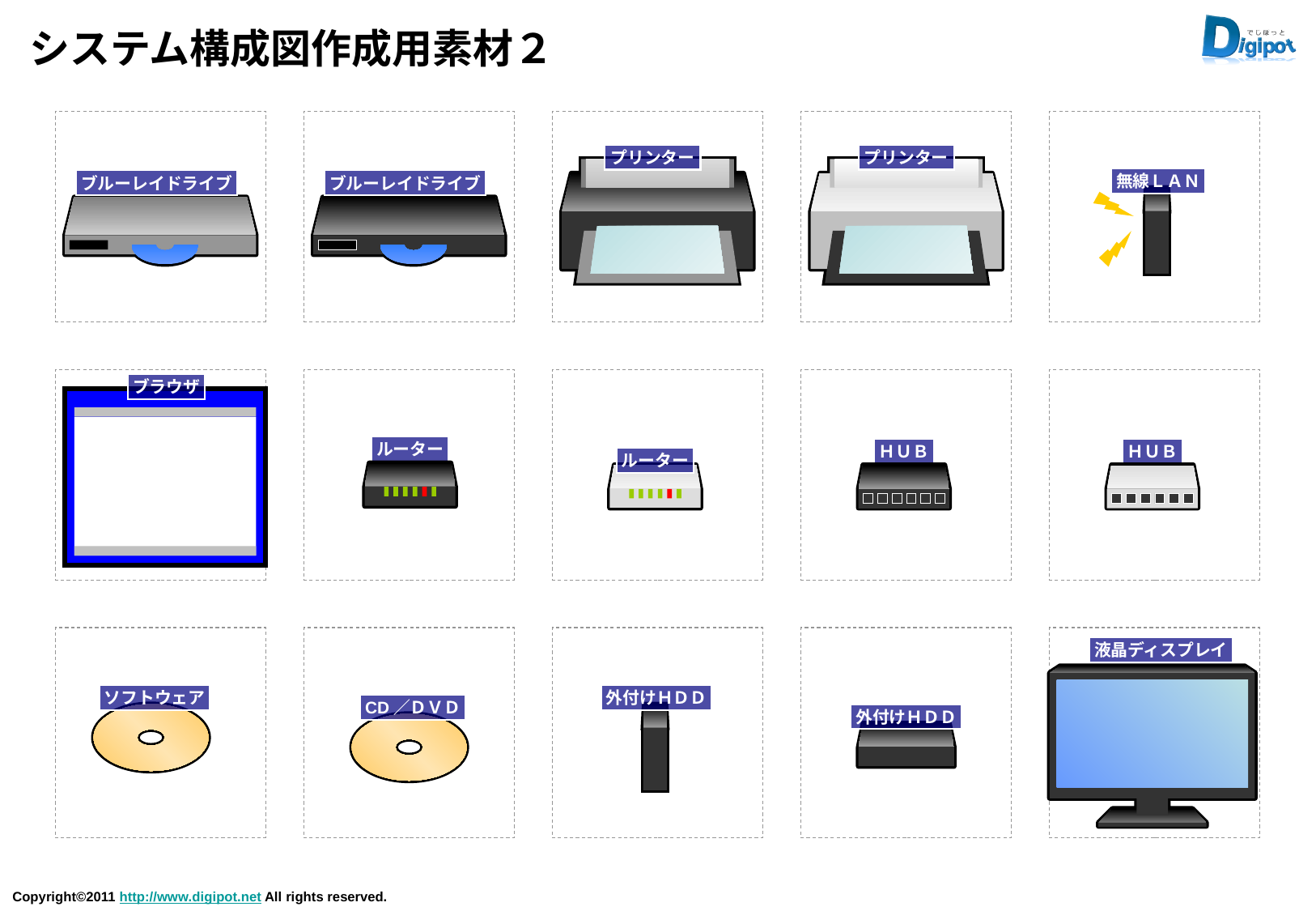

# システム構成図作成用素材２
プリンター
プリンター

無線ＬＡＮ
ブルーレイドライブ
ブルーレイドライブ

ブラウザ

ルーター
ＨＵＢ
ＨＵＢ
ルーター

液晶ディスプレイ

ソフトウェア
外付けＨＤＤ
CD／ＤＶＤ

外付けＨＤＤ